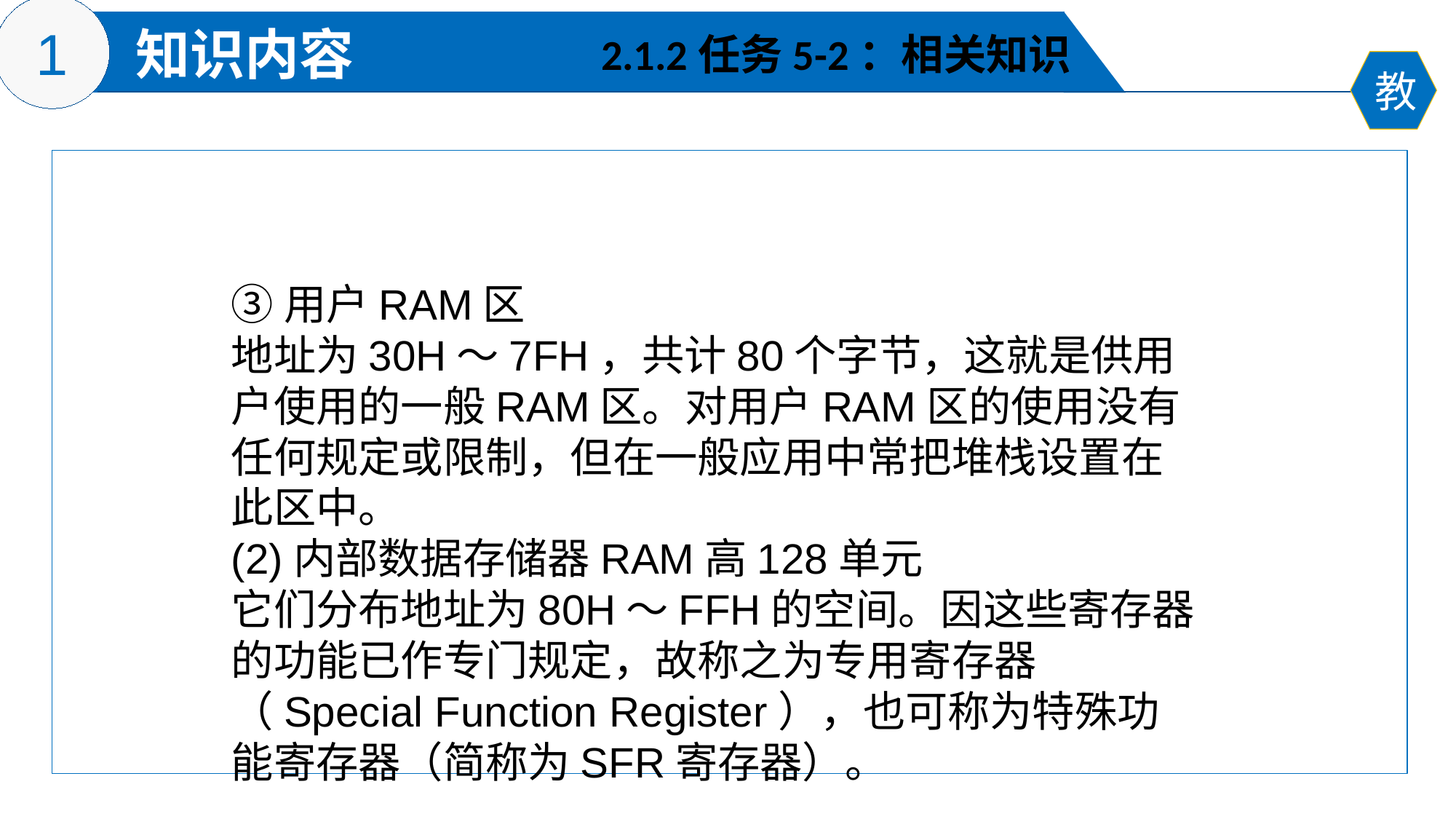

2.1.2任务5-2：相关知识
③用户RAM区
地址为30H～7FH，共计80个字节，这就是供用户使用的一般RAM区。对用户RAM区的使用没有任何规定或限制，但在一般应用中常把堆栈设置在此区中。
(2)内部数据存储器RAM高128单元
它们分布地址为80H～FFH的空间。因这些寄存器的功能已作专门规定，故称之为专用寄存器（Special Function Register），也可称为特殊功能寄存器（简称为SFR寄存器）。